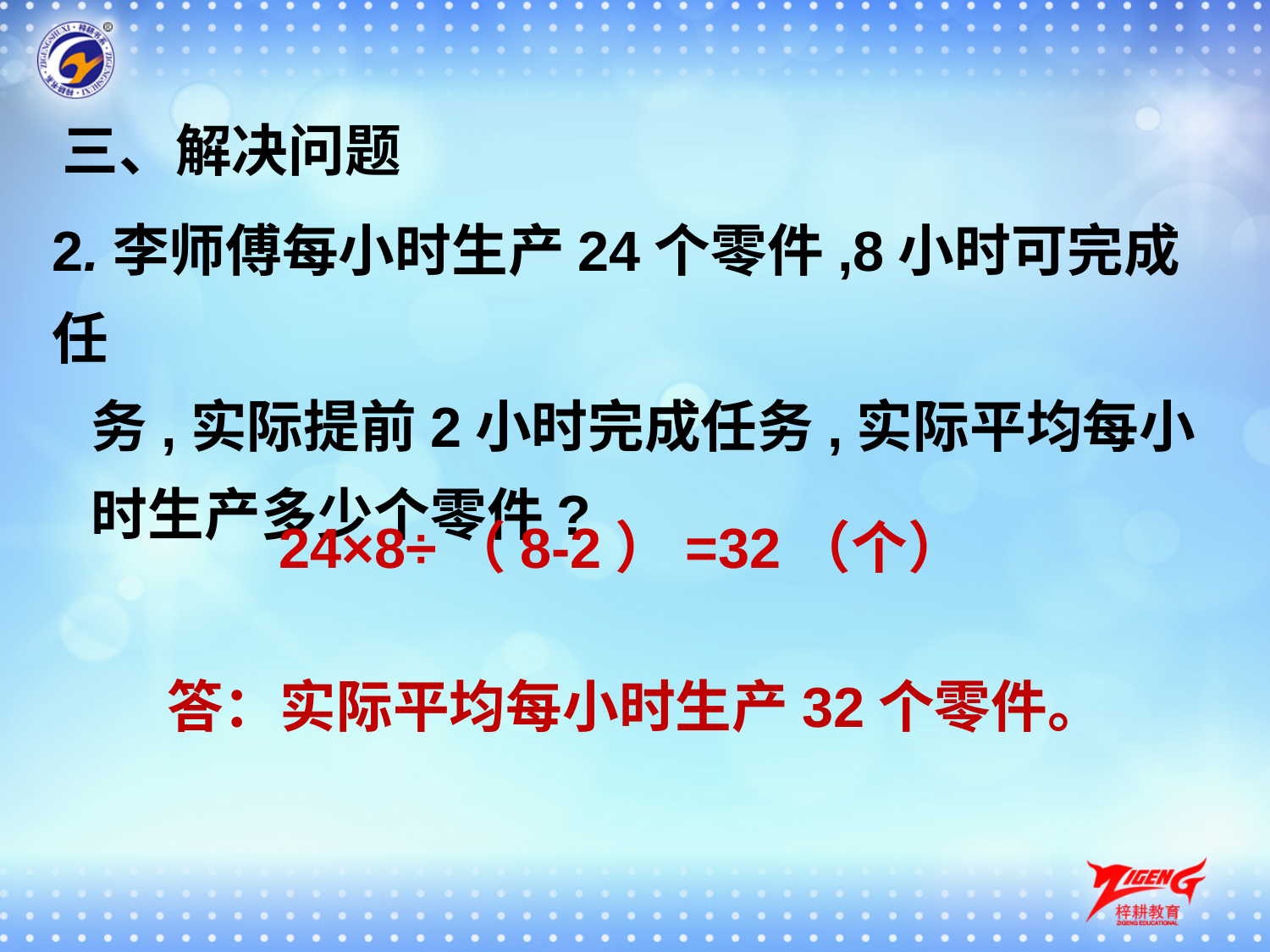

三、解决问题
2.李师傅每小时生产24个零件,8小时可完成任
  务,实际提前2小时完成任务,实际平均每小
  时生产多少个零件?
24×8÷（8-2）=32（个）
答：实际平均每小时生产32个零件。